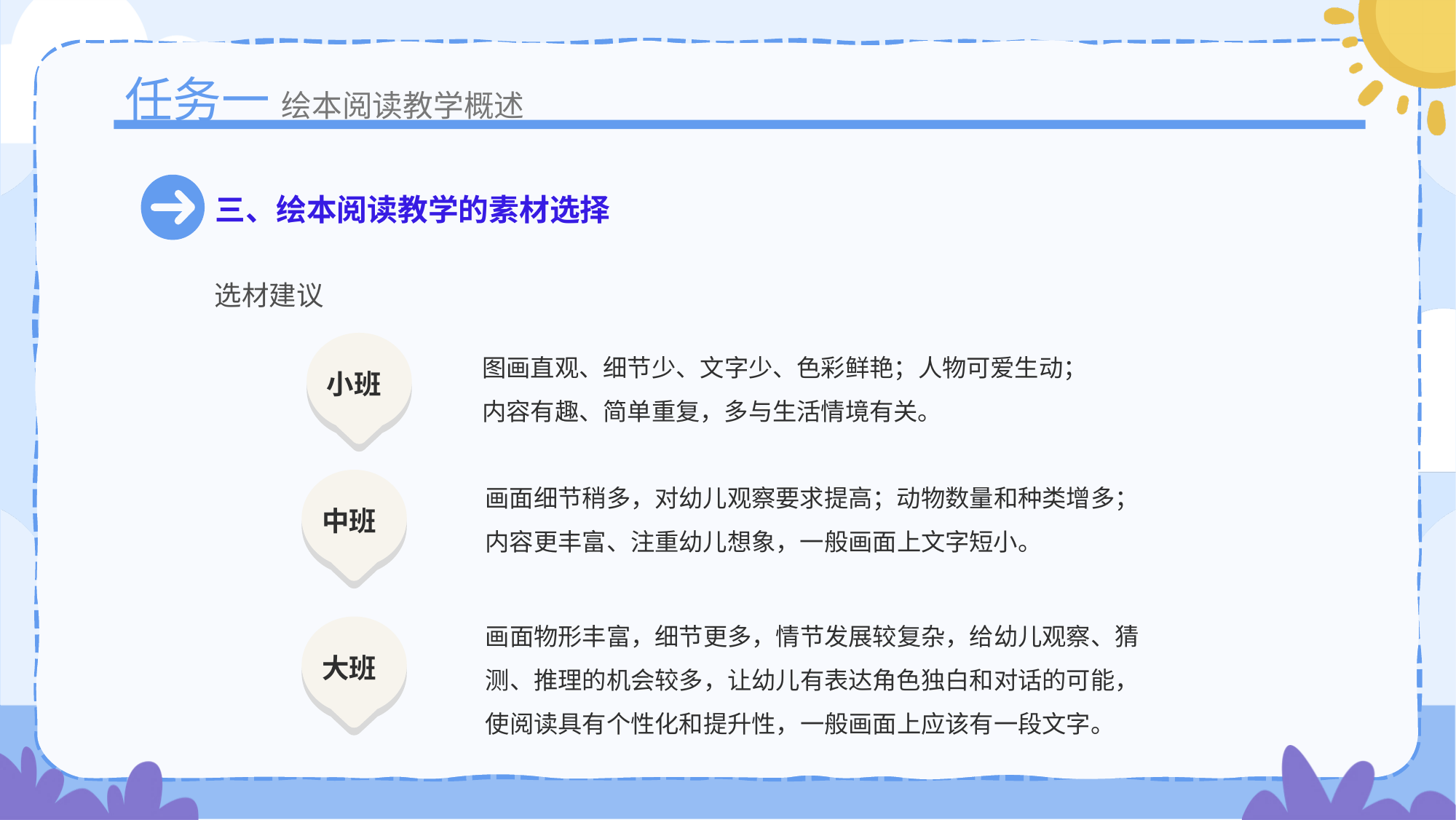

任务一
绘本阅读教学概述

三、绘本阅读教学的素材选择
选材建议

图画直观、细节少、文字少、色彩鲜艳；人物可爱生动；
内容有趣、简单重复，多与生活情境有关。
小班
画面细节稍多，对幼儿观察要求提高；动物数量和种类增多；
内容更丰富、注重幼儿想象，一般画面上文字短小。

中班
画面物形丰富，细节更多，情节发展较复杂，给幼儿观察、猜
测、推理的机会较多，让幼儿有表达角色独白和对话的可能，
使阅读具有个性化和提升性，一般画面上应该有一段文字。

大班